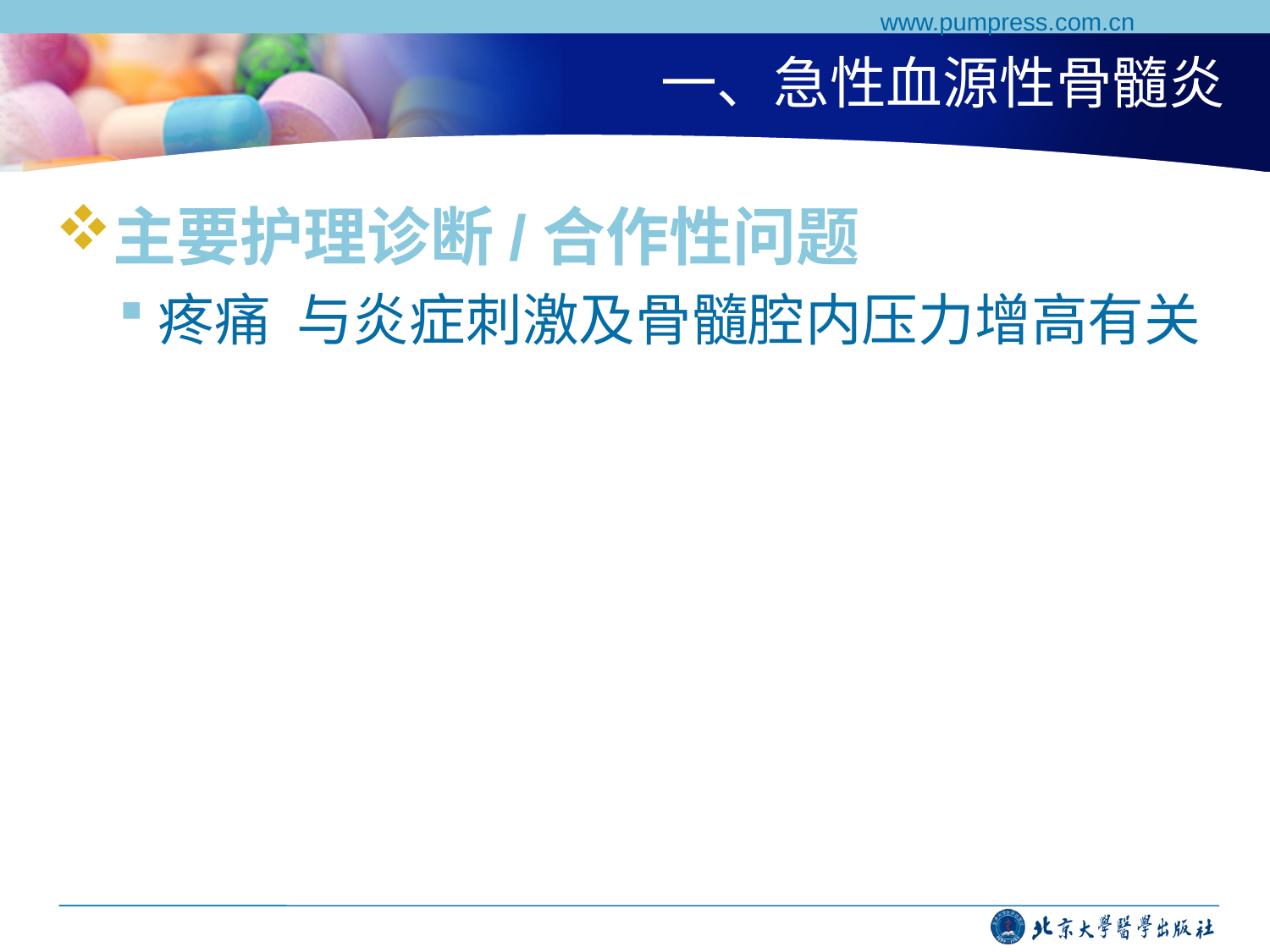

www.pumpress.com.cn
# 一、急性血源性骨髓炎
主要护理诊断/合作性问题
疼痛  与炎症刺激及骨髓腔内压力增高有关
体温增高  与感染有关
营养失调（低于机体需要量）  与感染中毒、消耗过高有关
躯体移动障碍  与患肢疼痛及制动有关
有失用综合征的危险  与局部活动受到限制，导致肌肉萎缩，患肢功能障碍有关
潜在并发症  病理性骨折、感染中毒性休克